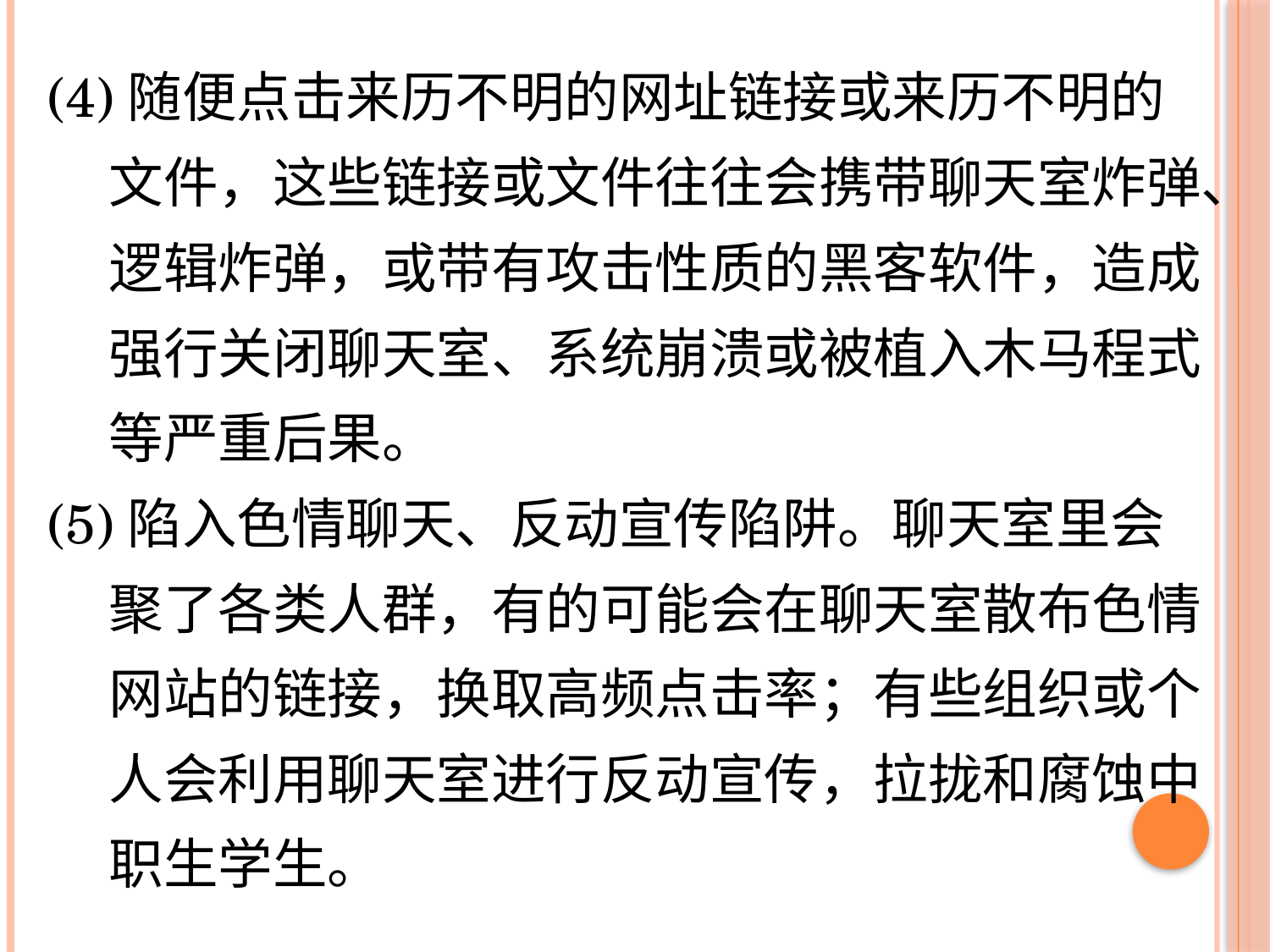

(4)随便点击来历不明的网址链接或来历不明的文件，这些链接或文件往往会携带聊天室炸弹、逻辑炸弹，或带有攻击性质的黑客软件，造成强行关闭聊天室、系统崩溃或被植入木马程式等严重后果。
(5)陷入色情聊天、反动宣传陷阱。聊天室里会聚了各类人群，有的可能会在聊天室散布色情网站的链接，换取高频点击率；有些组织或个人会利用聊天室进行反动宣传，拉拢和腐蚀中职生学生。